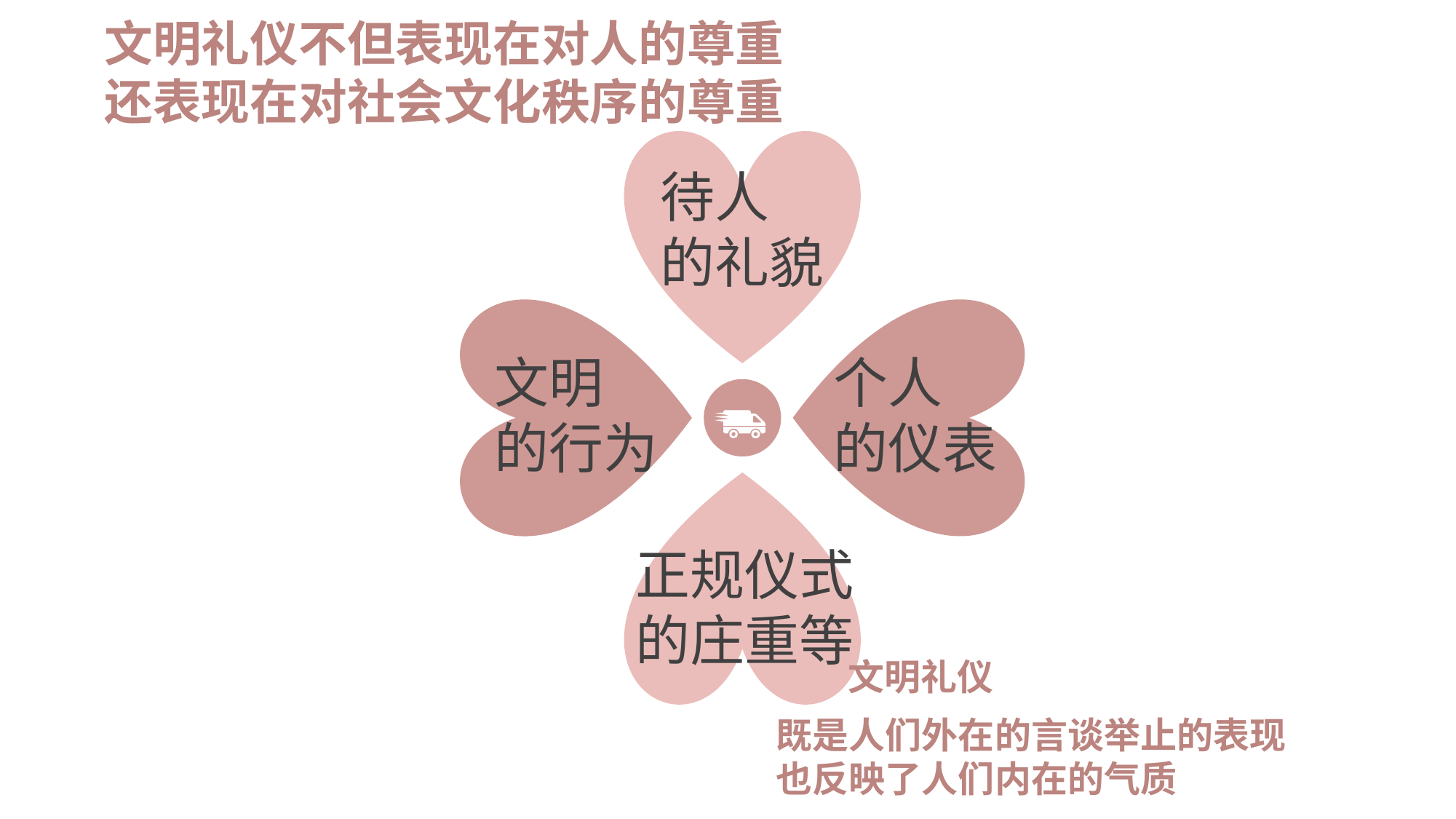

文明礼仪不但表现在对人的尊重
还表现在对社会文化秩序的尊重

                             文明礼仪
                                                                                 既是人们外在的言谈举止的表现
                                                                                 也反映了人们内在的气质

待人
的礼貌

文明
的行为

个人
的仪表

正规仪式
的庄重等